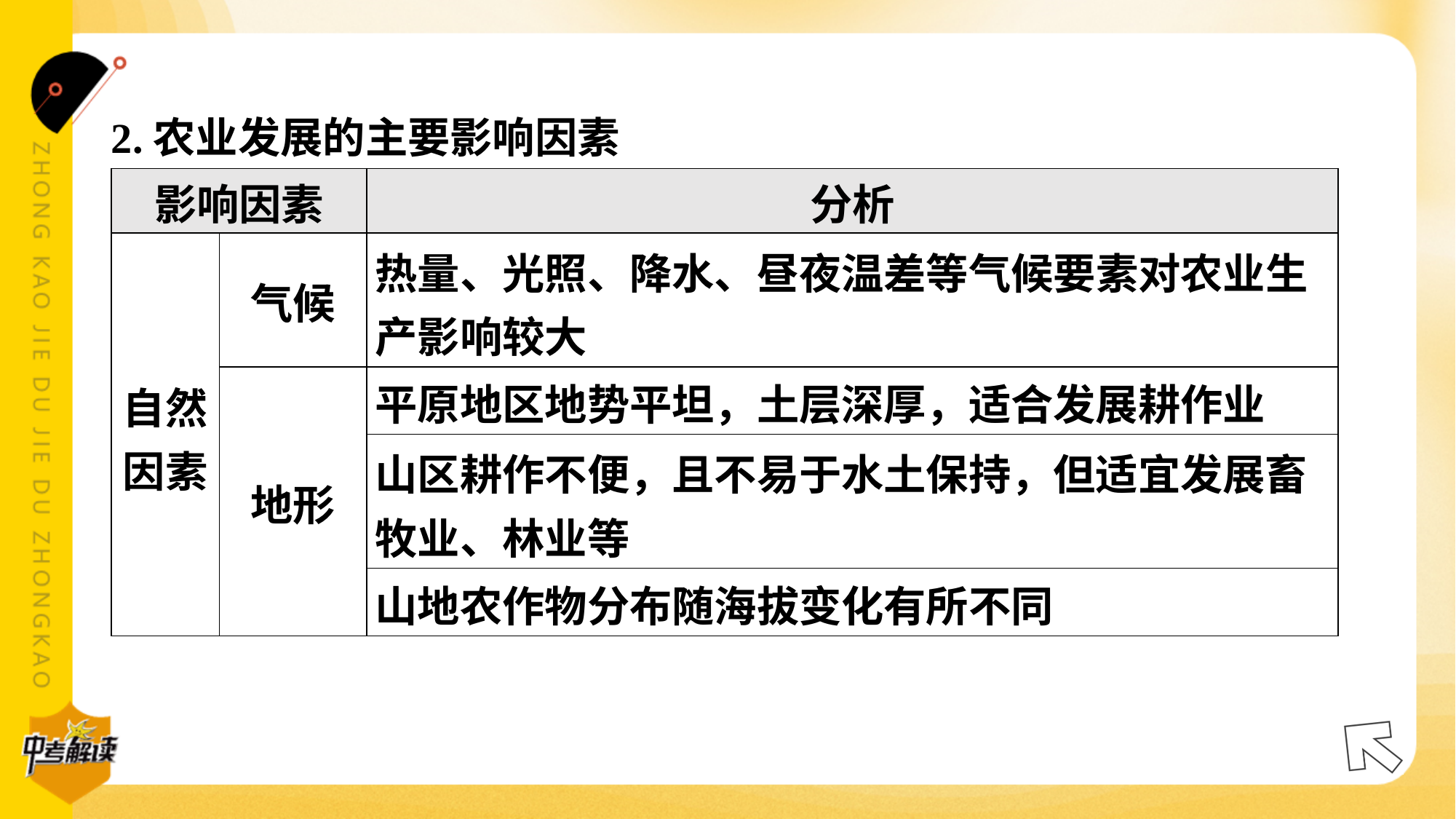

2.农业发展的主要影响因素#2
| 影响因素 |  | 分析 |
| --- | --- | --- |
| 自然 因素 | 气候 | 热量、光照、降水、昼夜温差等气候要素对农业生 产影响较大 |
|  | 地形 | 平原地区地势平坦，土层深厚，适合发展耕作业 |
|  |  | 山区耕作不便，且不易于水土保持，但适宜发展畜 牧业、林业等 |
|  |  | 山地农作物分布随海拔变化有所不同 |